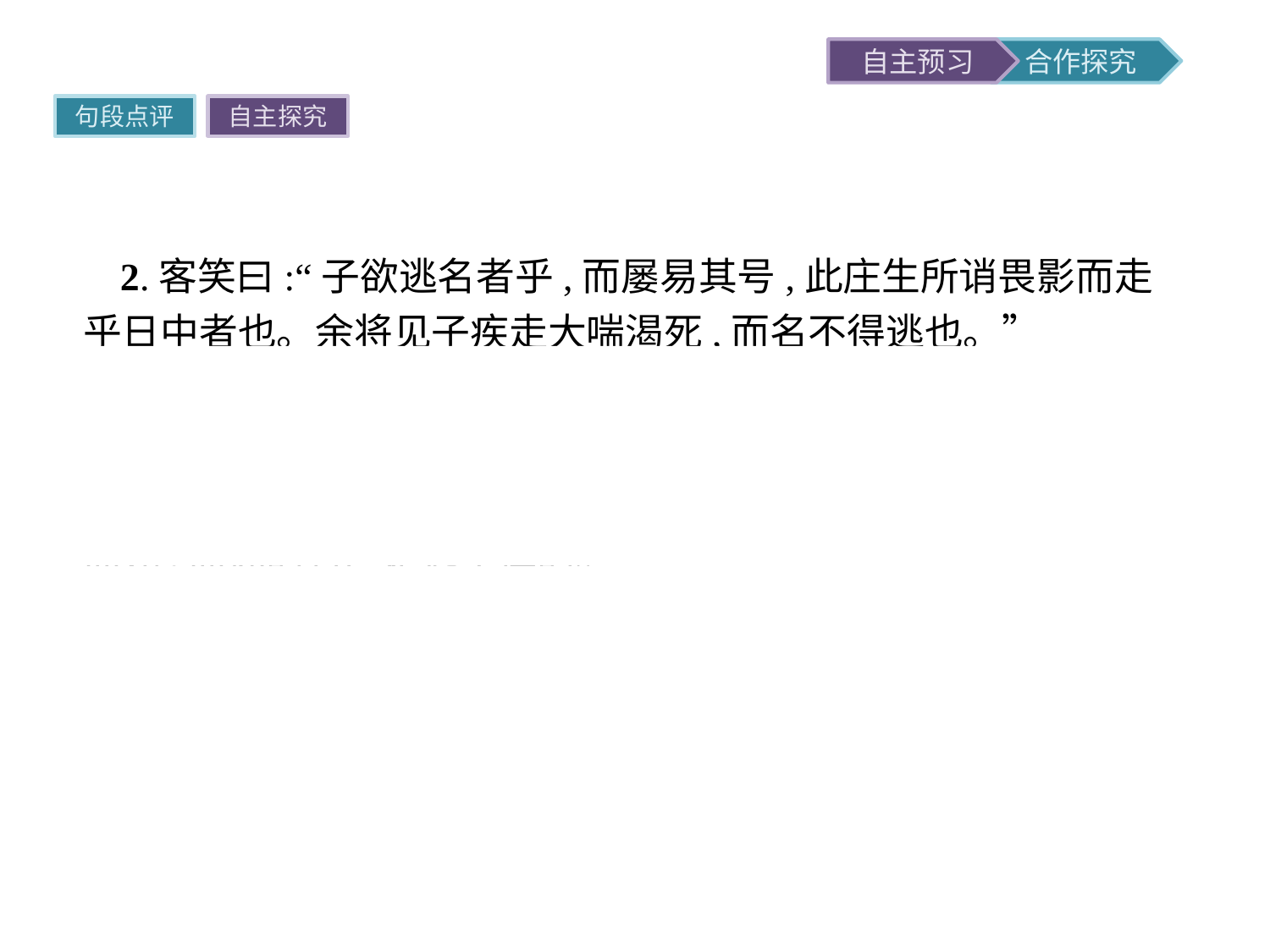

句段点评
自主探究
2.客笑曰:“子欲逃名者乎,而屡易其号,此庄生所诮畏影而走乎日中者也。余将见子疾走大喘渴死,而名不得逃也。”
翻译客人笑着说:“你大概是一位想逃避名声的人吧,而且屡次更改自己的名号,这就像庄子所讥讽的极力想逃避自己在太阳底下的身影的那个人一样。我将要看到你因快跑累得大口喘气干渴而死,而你的名声是逃不掉的。”
点评客人的问话使文章内容推进了一层。客人认为作者多次换称号是在逃避自己的名声,并以庄子的寓言故事相类比,告诉欧阳修:即使累死,你的名声也逃不掉。从而引出下文居士的回答。